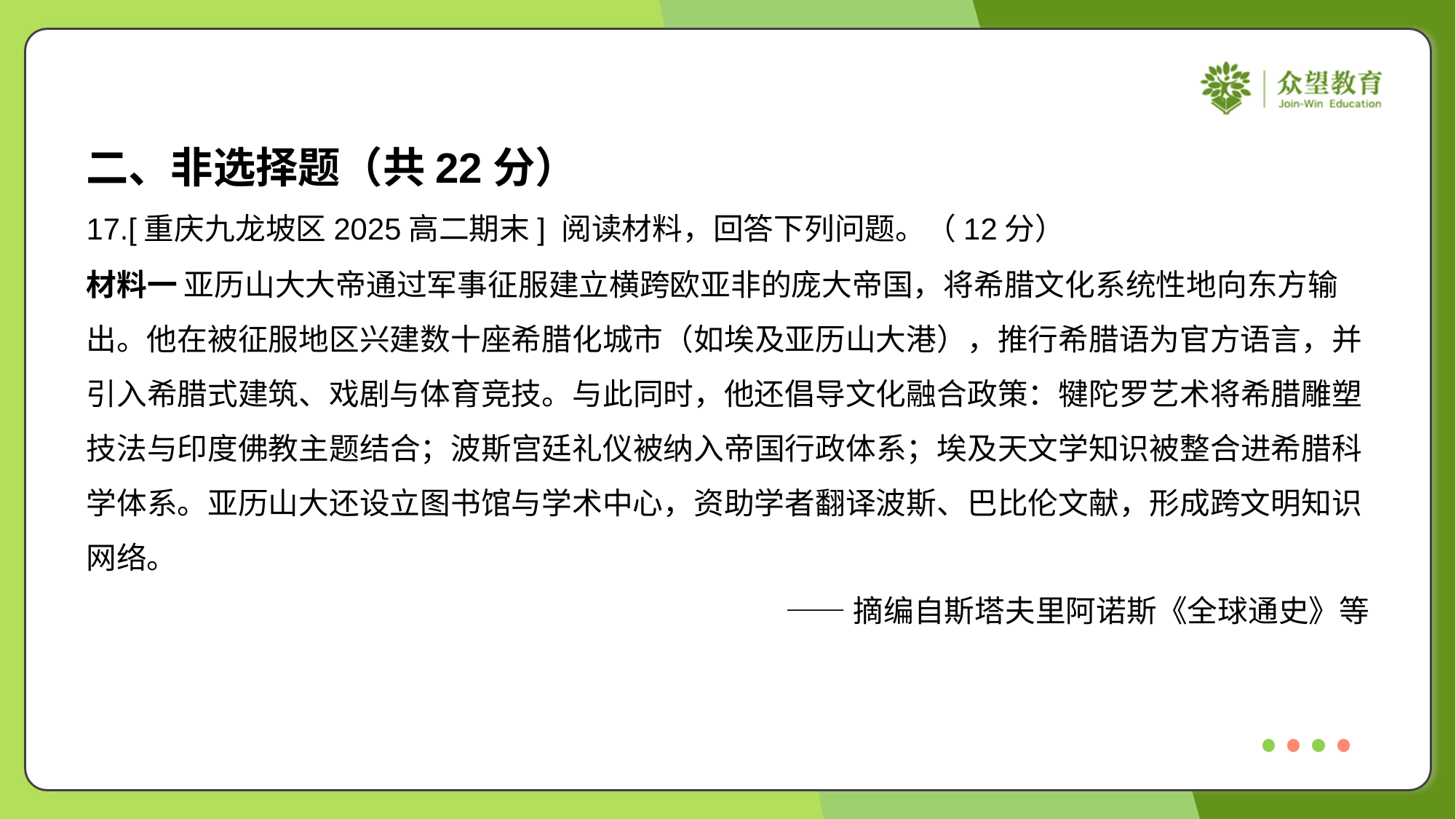

二、非选择题（共22分）
17.[重庆九龙坡区2025高二期末] 阅读材料，回答下列问题。（12分）
材料一 亚历山大大帝通过军事征服建立横跨欧亚非的庞大帝国，将希腊文化系统性地向东方输
出。他在被征服地区兴建数十座希腊化城市（如埃及亚历山大港），推行希腊语为官方语言，并
引入希腊式建筑、戏剧与体育竞技。与此同时，他还倡导文化融合政策：犍陀罗艺术将希腊雕塑
技法与印度佛教主题结合；波斯宫廷礼仪被纳入帝国行政体系；埃及天文学知识被整合进希腊科
学体系。亚历山大还设立图书馆与学术中心，资助学者翻译波斯、巴比伦文献，形成跨文明知识
网络。
——摘编自斯塔夫里阿诺斯《全球通史》等